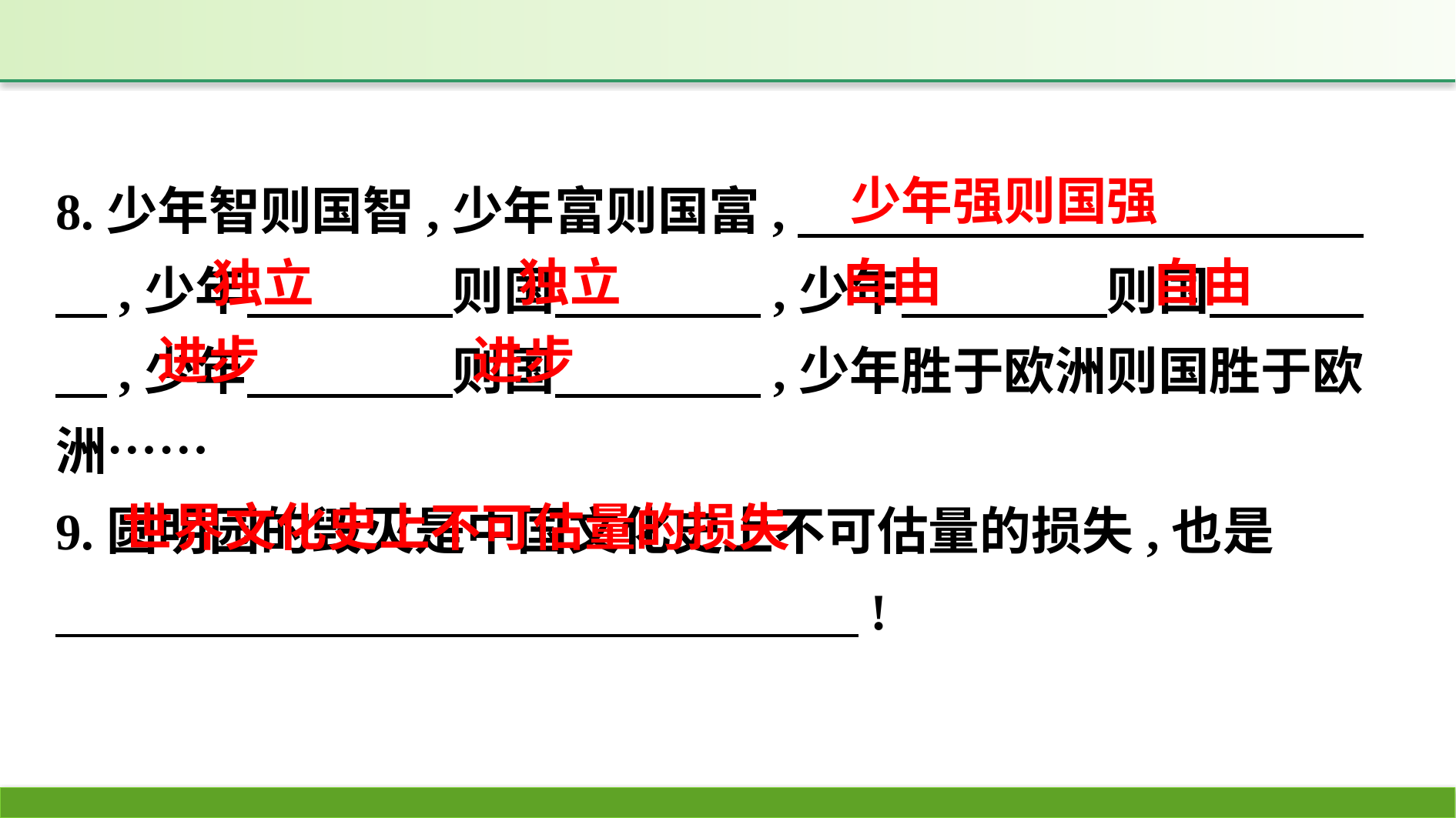

8.少年智则国智,少年富则国富,　　　　　　　　　　　　,少年　　　　则国　　　　,少年　　　　则国　　　　,少年　　　　则国　　　　,少年胜于欧洲则国胜于欧洲……
9.圆明园的毁灭是中国文化史上不可估量的损失,也是
　                                                                !
少年强则国强
自由
独立
自由
独立
进步
进步
世界文化史上不可估量的损失